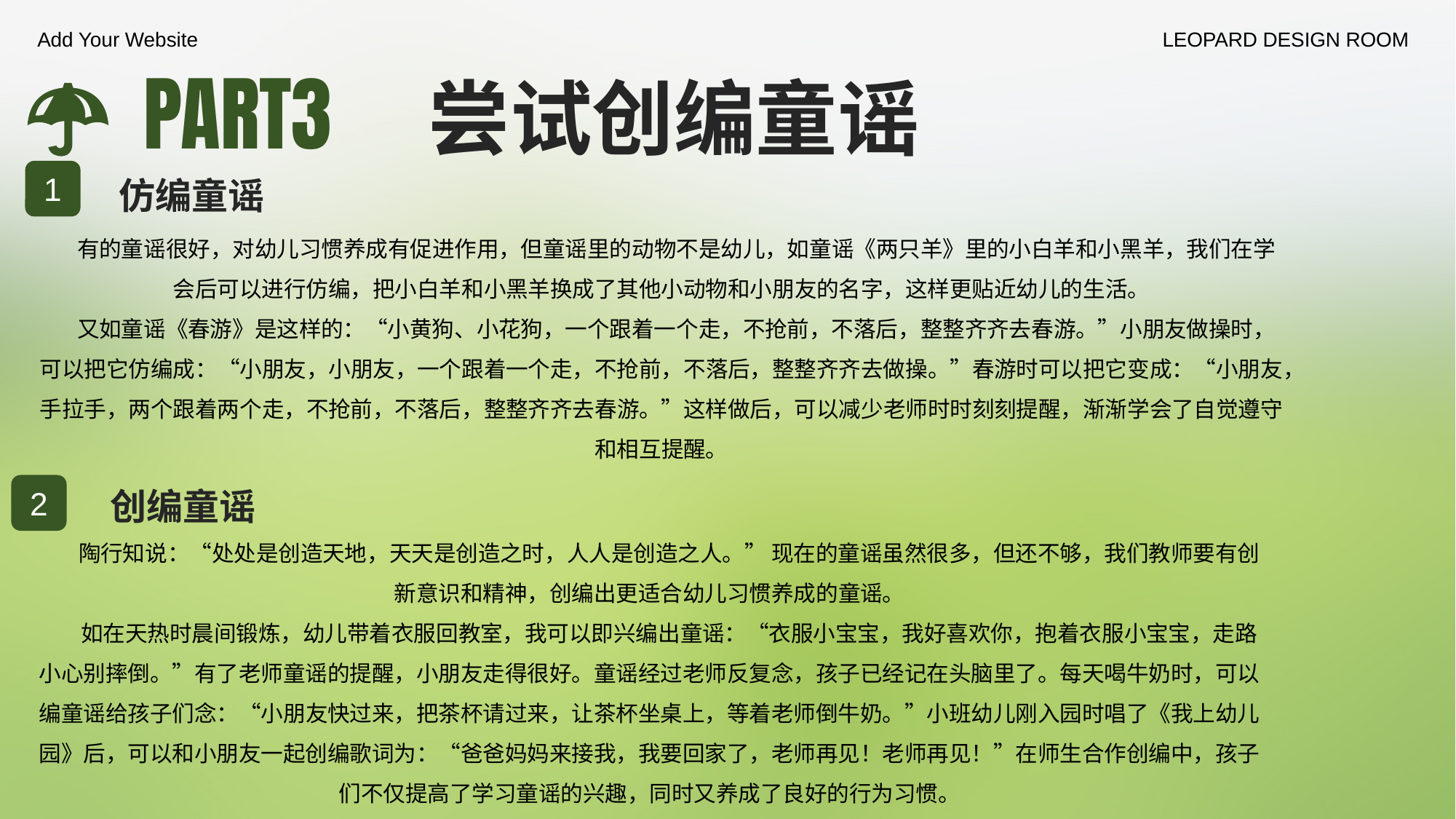

Add Your Website
LEOPARD DESIGN ROOM
PART3    尝试创编童谣

1
仿编童谣
     有的童谣很好，对幼儿习惯养成有促进作用，但童谣里的动物不是幼儿，如童谣《两只羊》里的小白羊和小黑羊，我们在学会后可以进行仿编，把小白羊和小黑羊换成了其他小动物和小朋友的名字，这样更贴近幼儿的生活。
     又如童谣《春游》是这样的：“小黄狗、小花狗，一个跟着一个走，不抢前，不落后，整整齐齐去春游。”小朋友做操时，可以把它仿编成：“小朋友，小朋友，一个跟着一个走，不抢前，不落后，整整齐齐去做操。”春游时可以把它变成：“小朋友，手拉手，两个跟着两个走，不抢前，不落后，整整齐齐去春游。”这样做后，可以减少老师时时刻刻提醒，渐渐学会了自觉遵守和相互提醒。
2
创编童谣
       陶行知说：“处处是创造天地，天天是创造之时，人人是创造之人。” 现在的童谣虽然很多，但还不够，我们教师要有创新意识和精神，创编出更适合幼儿习惯养成的童谣。
       如在天热时晨间锻炼，幼儿带着衣服回教室，我可以即兴编出童谣：“衣服小宝宝，我好喜欢你，抱着衣服小宝宝，走路小心别摔倒。”有了老师童谣的提醒，小朋友走得很好。童谣经过老师反复念，孩子已经记在头脑里了。每天喝牛奶时，可以编童谣给孩子们念：“小朋友快过来，把茶杯请过来，让茶杯坐桌上，等着老师倒牛奶。”小班幼儿刚入园时唱了《我上幼儿园》后，可以和小朋友一起创编歌词为：“爸爸妈妈来接我，我要回家了，老师再见！老师再见！”在师生合作创编中，孩子们不仅提高了学习童谣的兴趣，同时又养成了良好的行为习惯。